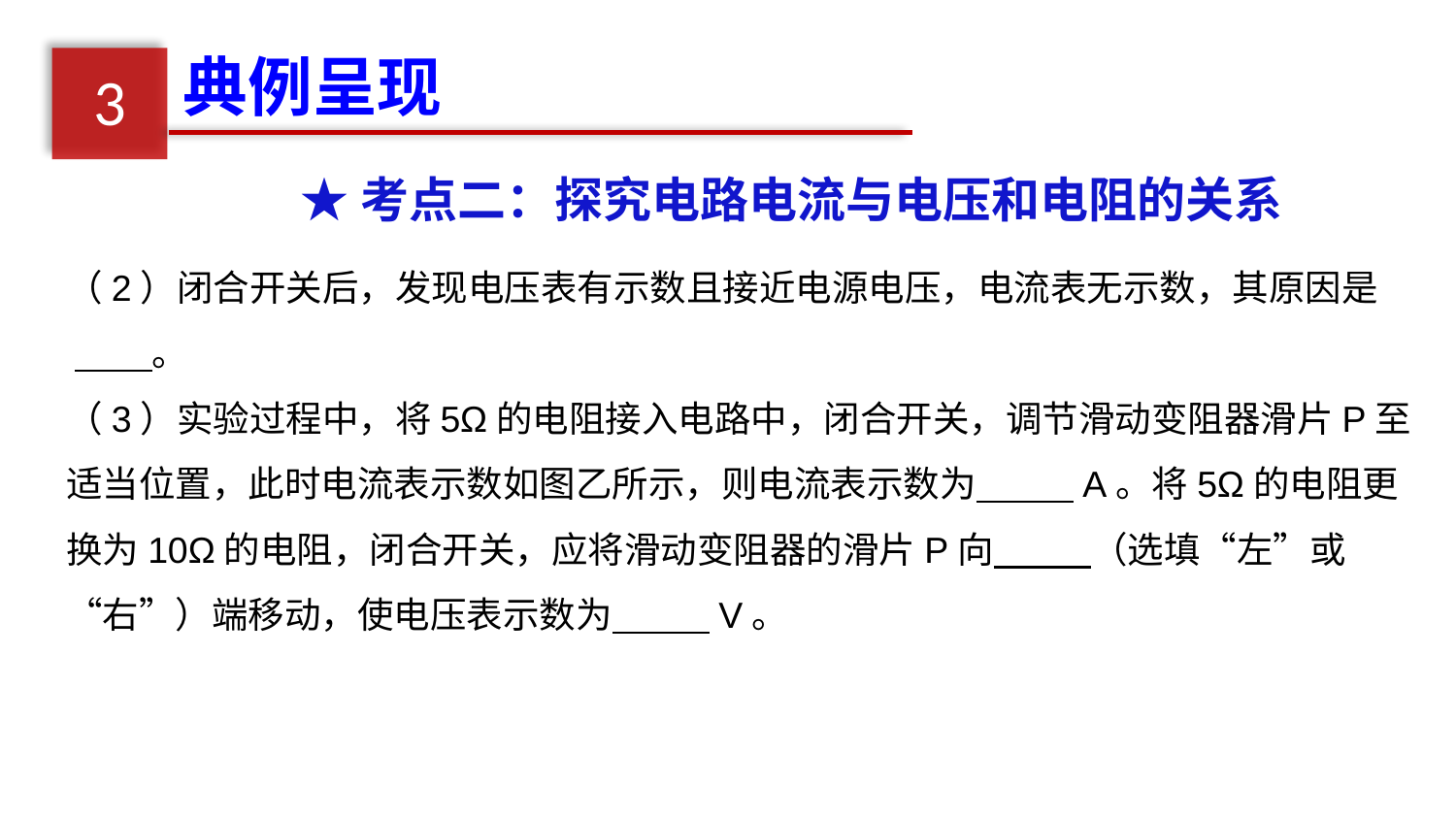

典例呈现

3
★考点二：探究电路电流与电压和电阻的关系
（2）闭合开关后，发现电压表有示数且接近电源电压，电流表无示数，其原因是　   　     。
（3）实验过程中，将5Ω的电阻接入电路中，闭合开关，调节滑动变阻器滑片P至适当位置，此时电流表示数如图乙所示，则电流表示数为　   　A。将5Ω的电阻更换为10Ω的电阻，闭合开关，应将滑动变阻器的滑片P向　   　（选填“左”或“右”）端移动，使电压表示数为　   　V。